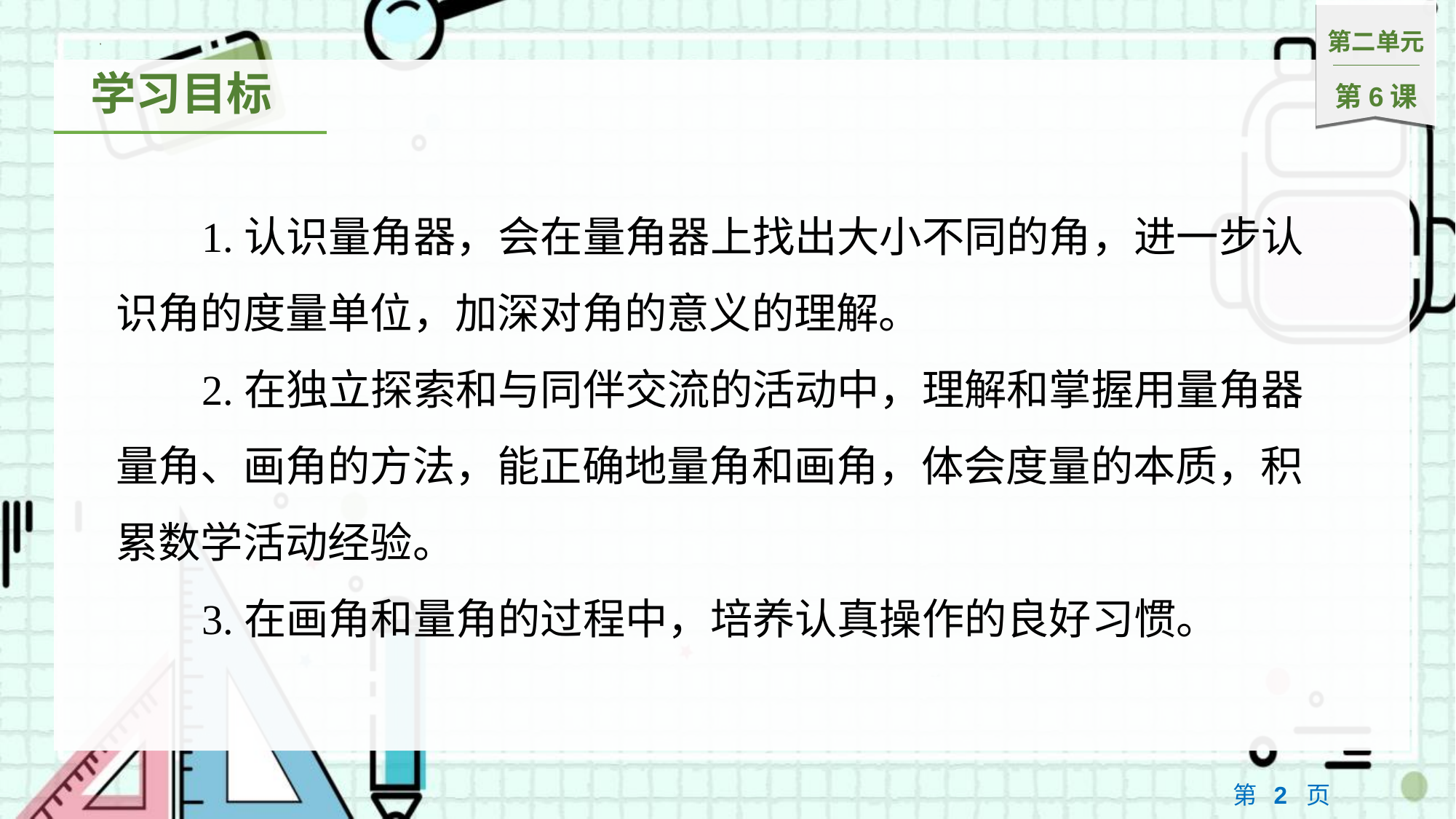

1.认识量角器，会在量角器上找出大小不同的角，进一步认识角的度量单位，加深对角的意义的理解。
2.在独立探索和与同伴交流的活动中，理解和掌握用量角器量角、画角的方法，能正确地量角和画角，体会度量的本质，积累数学活动经验。
3.在画角和量角的过程中，培养认真操作的良好习惯。